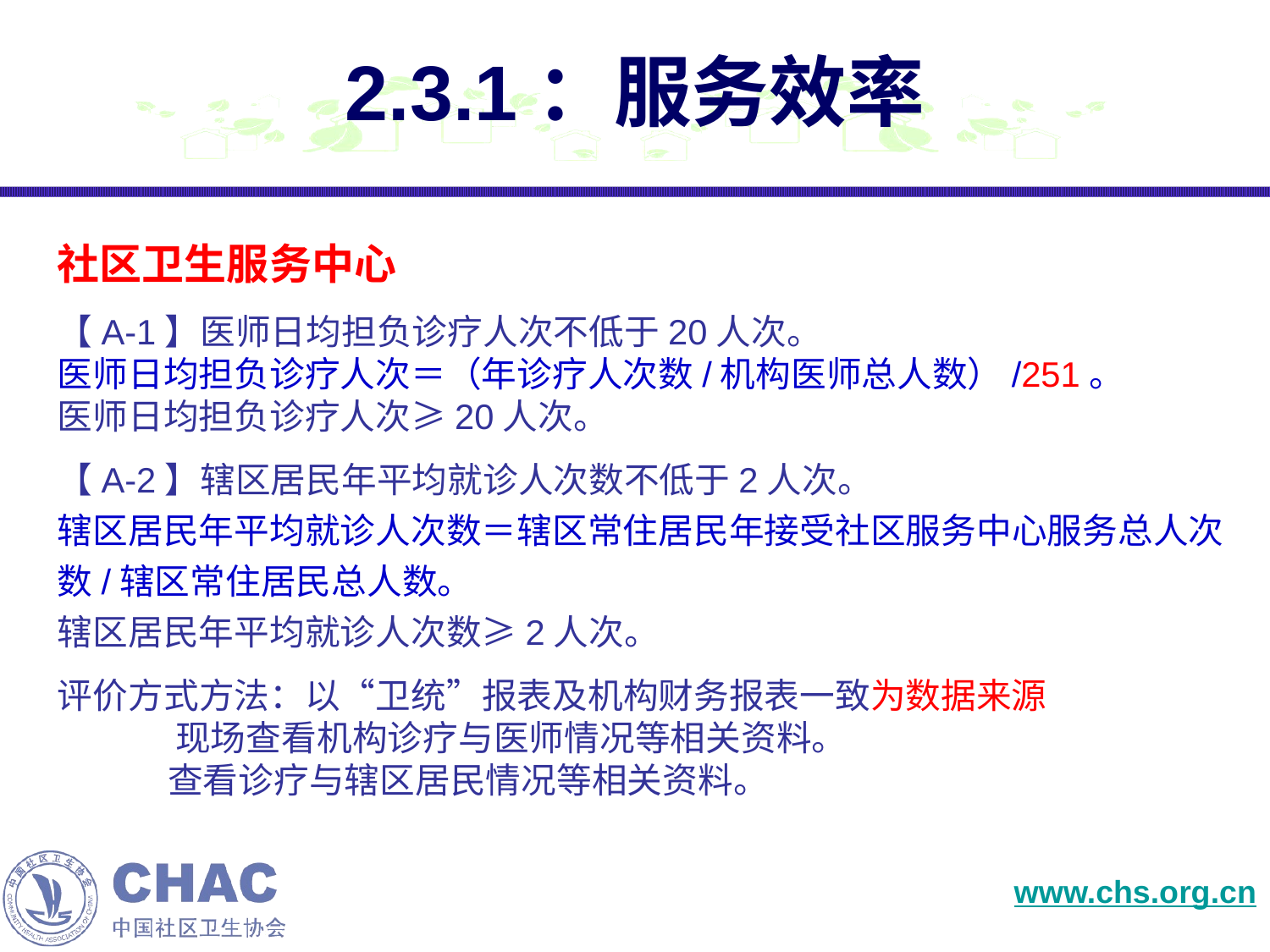

# 2.3.1：服务效率
社区卫生服务中心
【A-1】医师日均担负诊疗人次不低于20人次。
医师日均担负诊疗人次＝（年诊疗人次数/机构医师总人数）/251。
医师日均担负诊疗人次≥20人次。
【A-2】辖区居民年平均就诊人次数不低于2人次。
辖区居民年平均就诊人次数＝辖区常住居民年接受社区服务中心服务总人次数/辖区常住居民总人数。
辖区居民年平均就诊人次数≥2人次。
评价方式方法：以“卫统”报表及机构财务报表一致为数据来源
              现场查看机构诊疗与医师情况等相关资料。
             查看诊疗与辖区居民情况等相关资料。